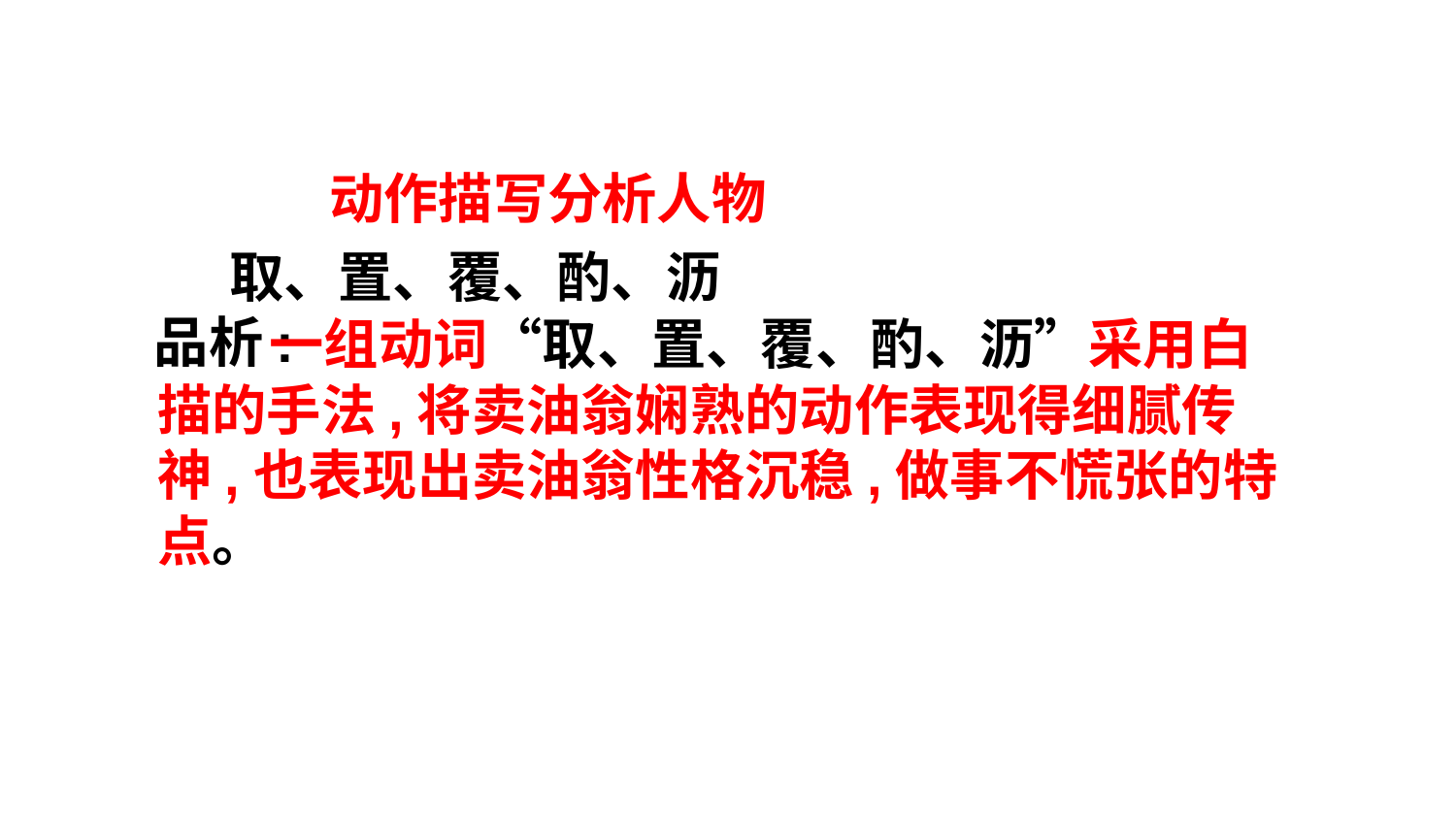

动作描写分析人物
     取、置、覆、酌、沥
品析:
        一组动词“取、置、覆、酌、沥”采用白描的手法,将卖油翁娴熟的动作表现得细腻传神,也表现出卖油翁性格沉稳,做事不慌张的特点。